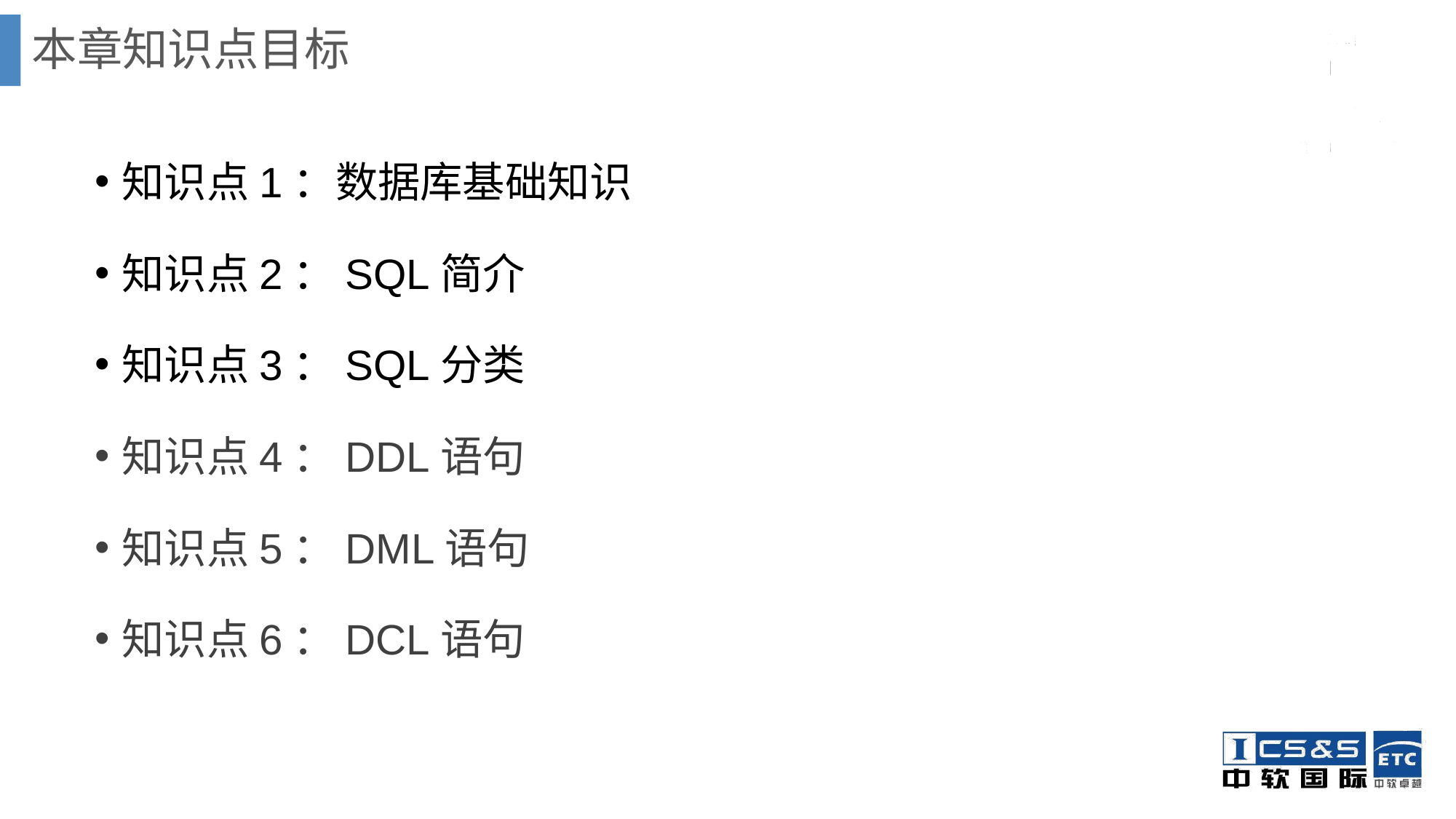

# 本章知识点目标
知识点1：数据库基础知识
知识点2：SQL简介
知识点3：SQL分类
知识点4：DDL语句
知识点5：DML语句
知识点6：DCL语句